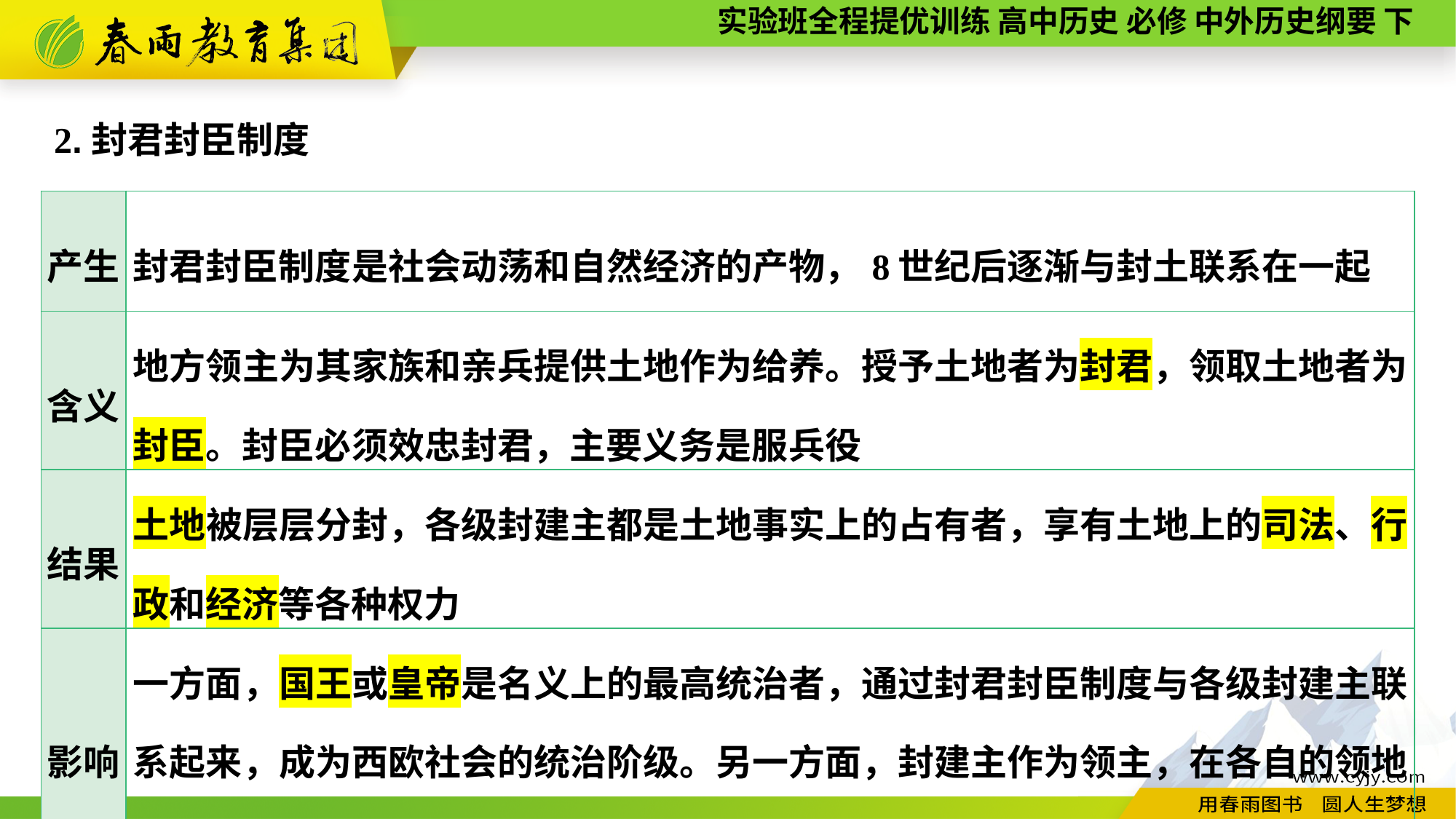

2.封君封臣制度
| 产生 | 封君封臣制度是社会动荡和自然经济的产物，8世纪后逐渐与封土联系在一起 |
| --- | --- |
| 含义 | 地方领主为其家族和亲兵提供土地作为给养。授予土地者为封君，领取土地者为封臣。封臣必须效忠封君，主要义务是服兵役 |
| 结果 | 土地被层层分封，各级封建主都是土地事实上的占有者，享有土地上的司法、行政和经济等各种权力 |
| 影响 | 一方面，国王或皇帝是名义上的最高统治者，通过封君封臣制度与各级封建主联系起来，成为西欧社会的统治阶级。另一方面，封建主作为领主，在各自的领地内独立行使权力，政治上出现了不同程度的分裂割据局面 |